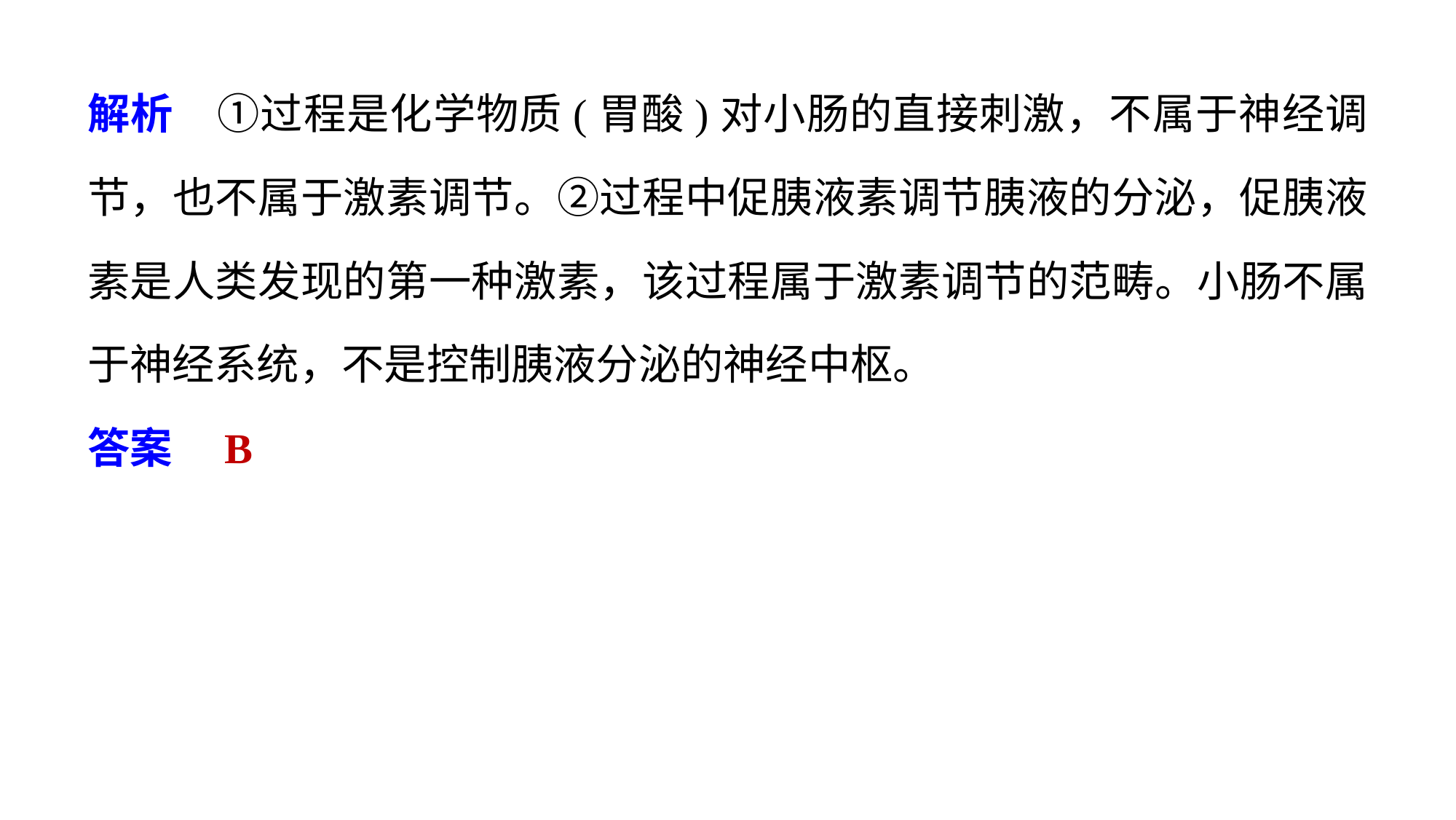

解析　①过程是化学物质(胃酸)对小肠的直接刺激，不属于神经调节，也不属于激素调节。②过程中促胰液素调节胰液的分泌，促胰液素是人类发现的第一种激素，该过程属于激素调节的范畴。小肠不属于神经系统，不是控制胰液分泌的神经中枢。
答案　B